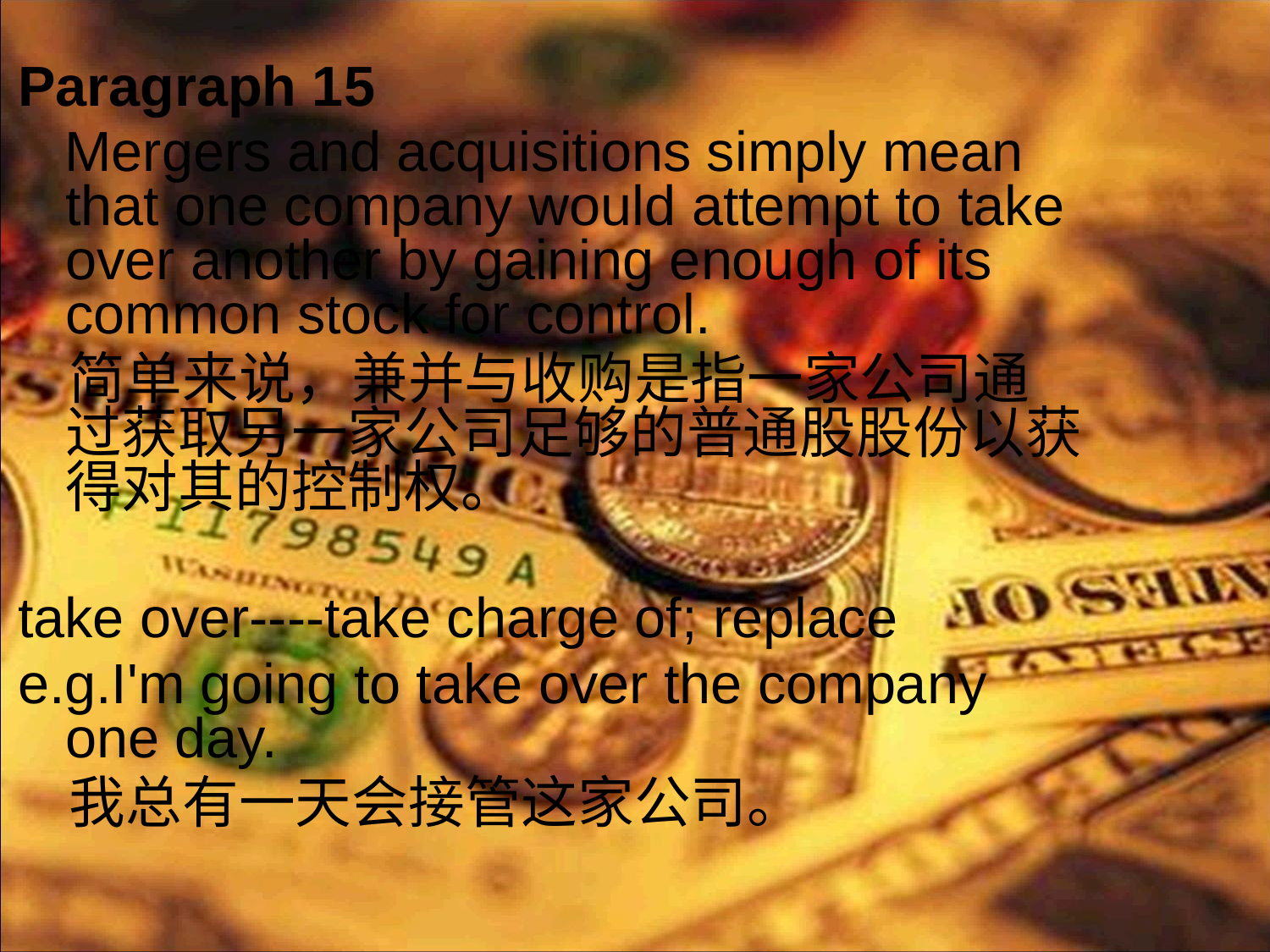

Paragraph 15
   Mergers and acquisitions simply mean that one company would attempt to take over another by gaining enough of its common stock for control.
   简单来说，兼并与收购是指一家公司通过获取另一家公司足够的普通股股份以获得对其的控制权。

take over----take charge of; replace
e.g.I'm going to take over the company one day.
   我总有一天会接管这家公司。